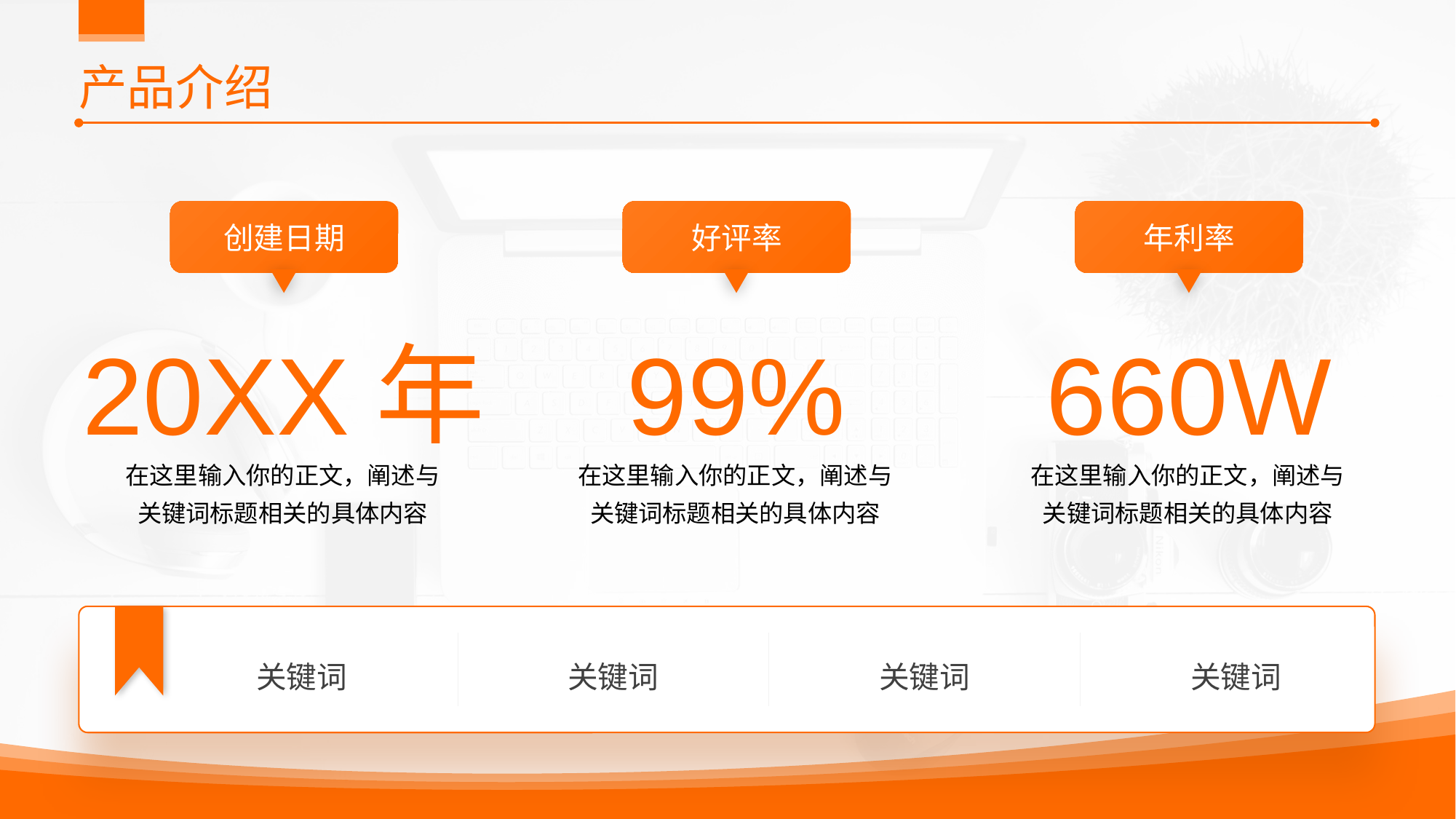

# 产品介绍
创建日期

20XX年
在这里输入你的正文，阐述与关键词标题相关的具体内容
好评率

99%
在这里输入你的正文，阐述与关键词标题相关的具体内容
年利率

660W
在这里输入你的正文，阐述与关键词标题相关的具体内容

关键词
关键词
关键词
关键词